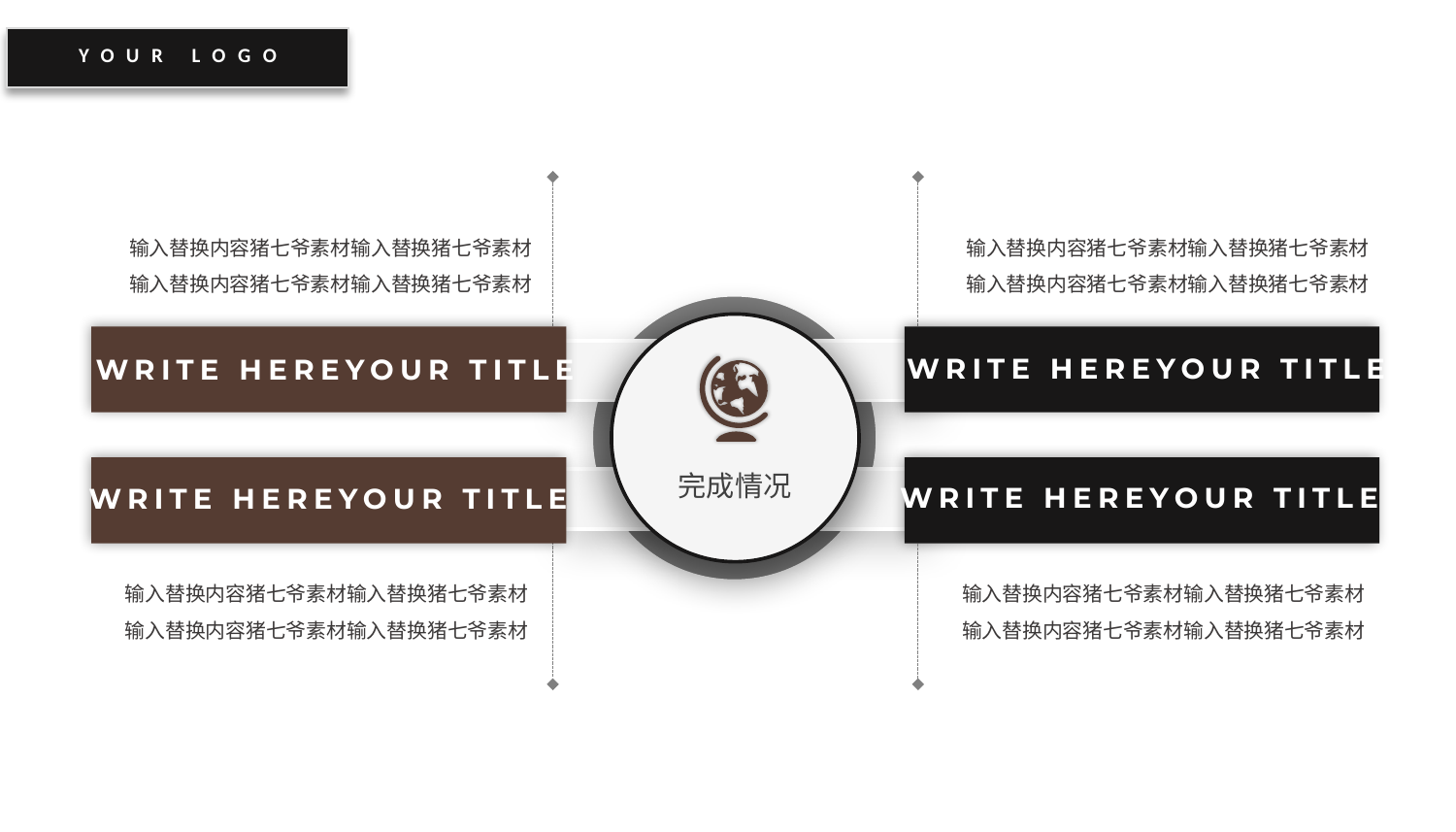

YOUR LOGO

完成情况

输入替换内容猪七爷素材输入替换猪七爷素材输入替换内容猪七爷素材输入替换猪七爷素材
输入替换内容猪七爷素材输入替换猪七爷素材输入替换内容猪七爷素材输入替换猪七爷素材
WRITE HEREYOUR TITLE

WRITE HEREYOUR TITLE

WRITE HEREYOUR TITLE

WRITE HEREYOUR TITLE

输入替换内容猪七爷素材输入替换猪七爷素材输入替换内容猪七爷素材输入替换猪七爷素材
输入替换内容猪七爷素材输入替换猪七爷素材输入替换内容猪七爷素材输入替换猪七爷素材